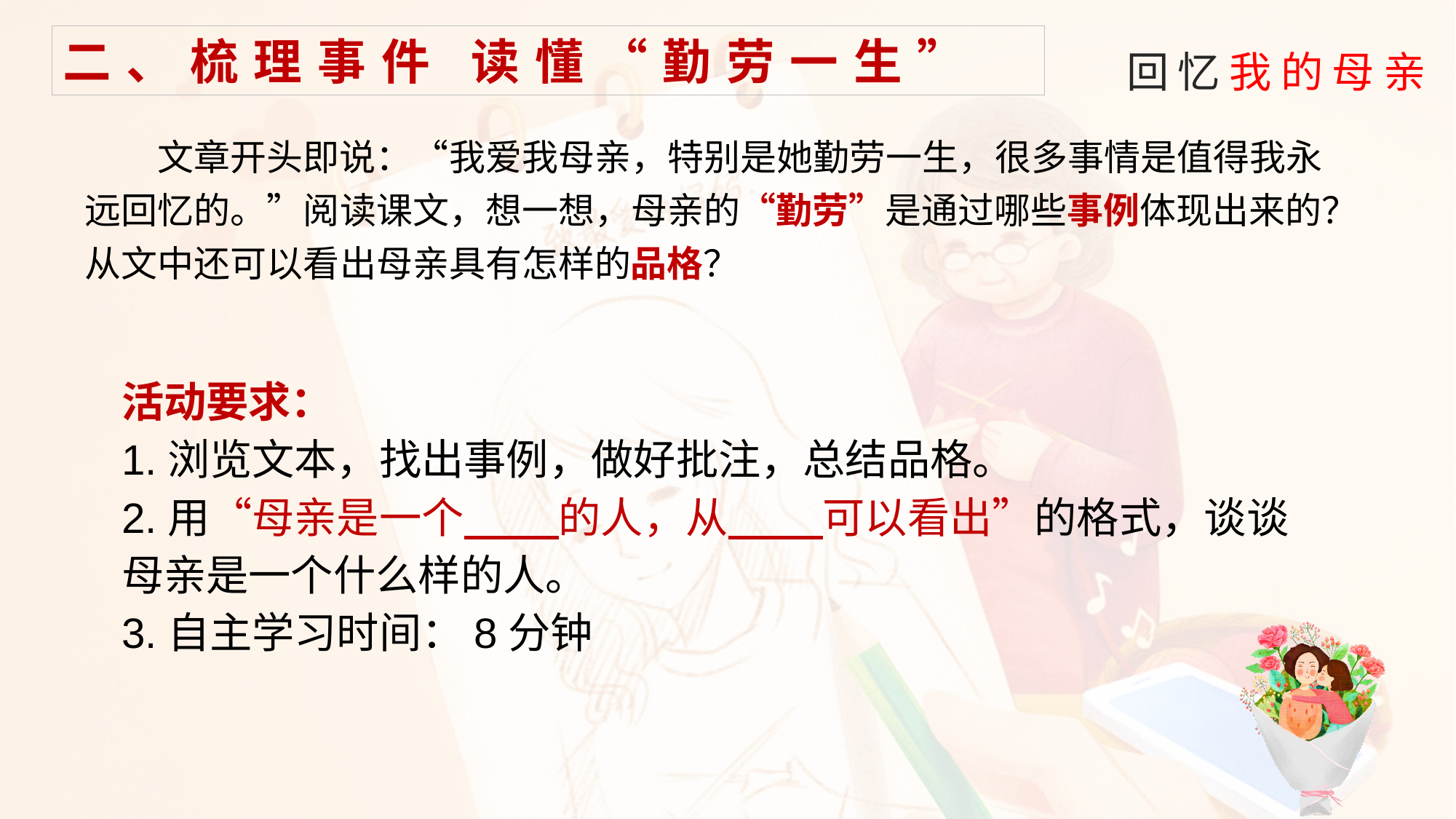

二、梳理事件 读懂“勤劳一生”
文章开头即说：“我爱我母亲，特别是她勤劳一生，很多事情是值得我永远回忆的。”阅读课文，想一想，母亲的“勤劳”是通过哪些事例体现出来的？从文中还可以看出母亲具有怎样的品格？
活动要求：
1.浏览文本，找出事例，做好批注，总结品格。
2.用“母亲是一个          的人，从          可以看出”的格式，谈谈母亲是一个什么样的人。
3.自主学习时间：8分钟